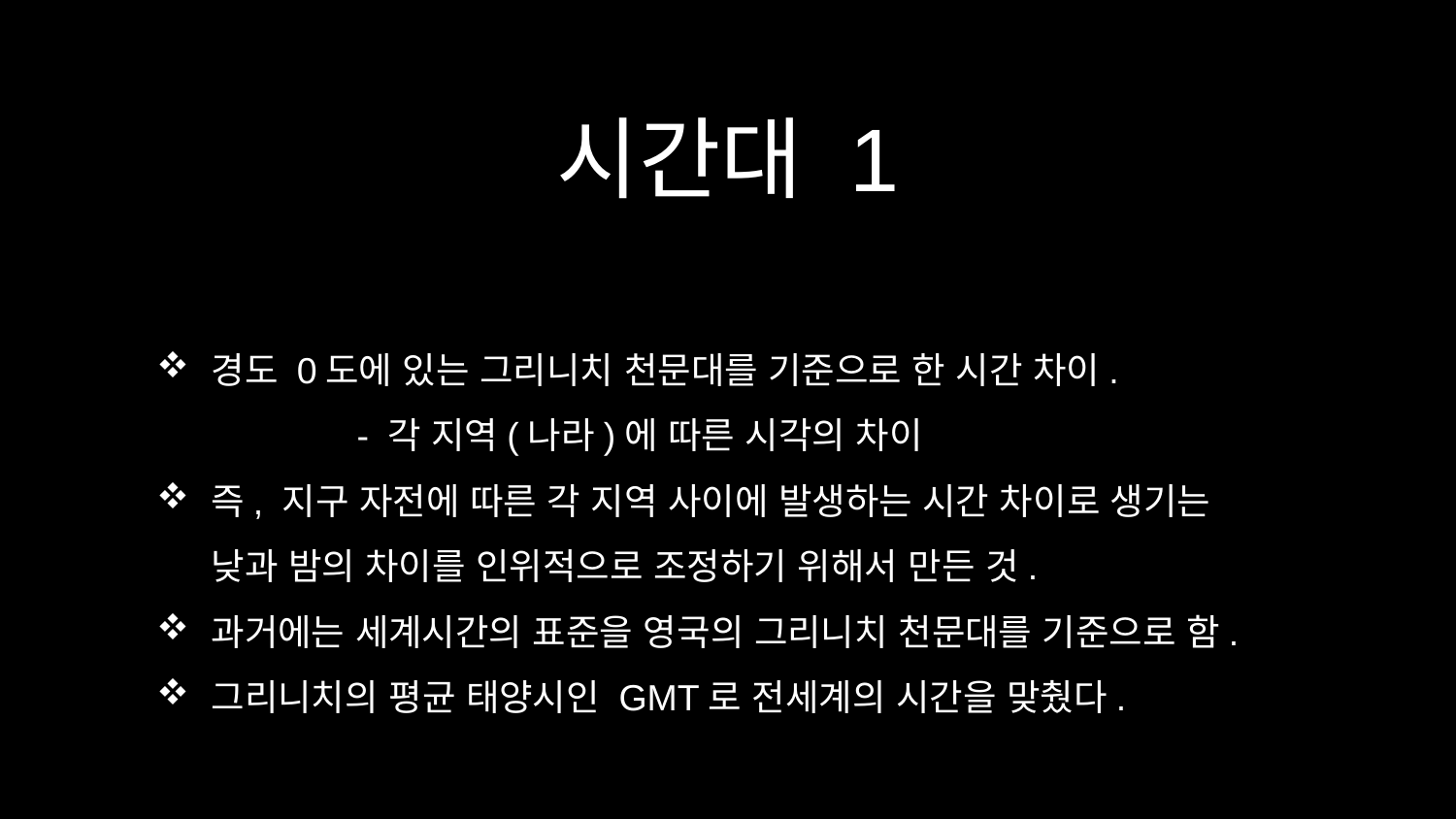

# 시간대 1
경도 0도에 있는 그리니치 천문대를 기준으로 한 시간 차이.
	- 각 지역(나라)에 따른 시각의 차이
즉, 지구 자전에 따른 각 지역 사이에 발생하는 시간 차이로 생기는
낮과 밤의 차이를 인위적으로 조정하기 위해서 만든 것.
과거에는 세계시간의 표준을 영국의 그리니치 천문대를 기준으로 함.
그리니치의 평균 태양시인 GMT로 전세계의 시간을 맞췄다.